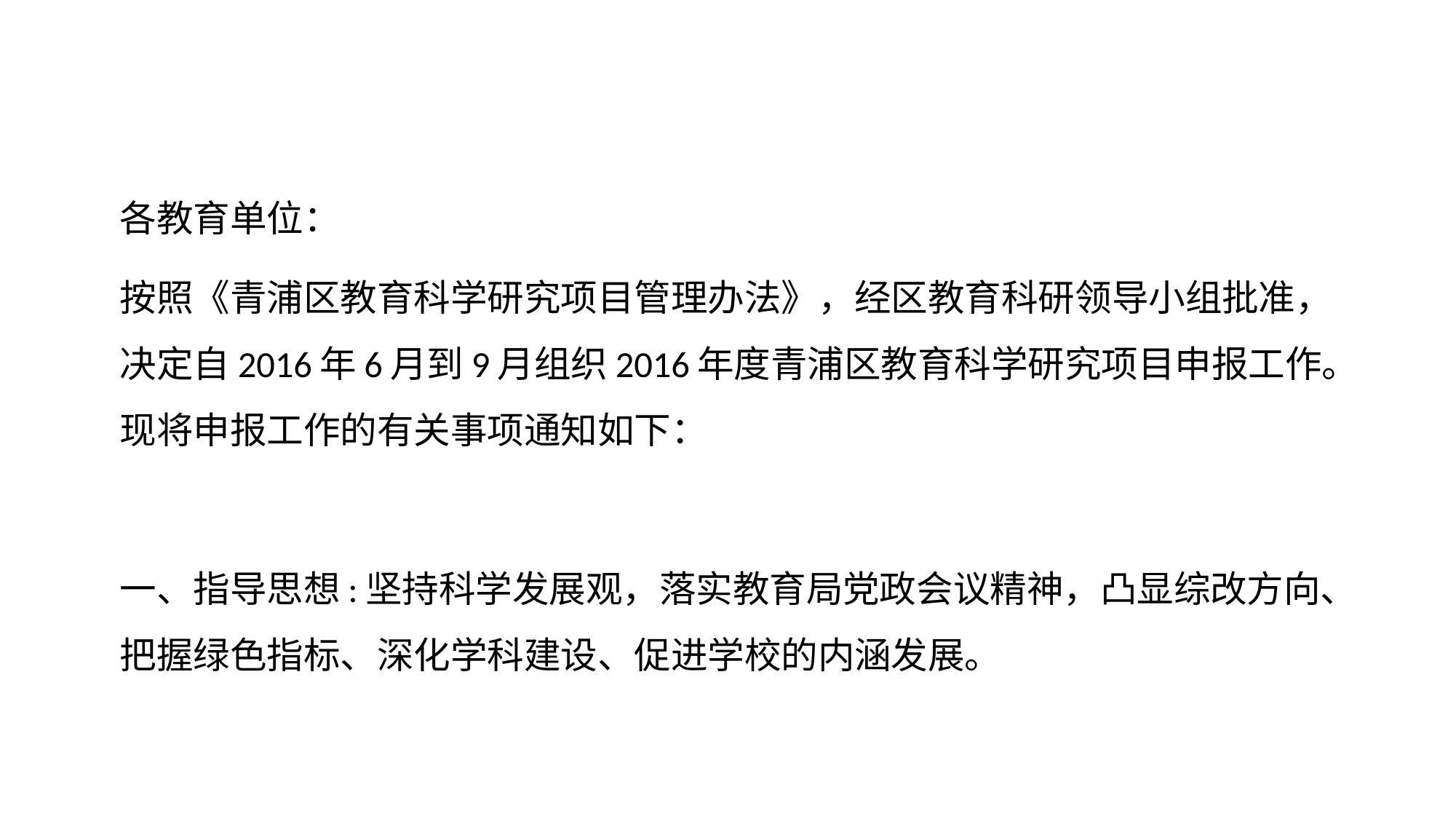

各教育单位：
按照《青浦区教育科学研究项目管理办法》，经区教育科研领导小组批准，决定自2016年6月到9月组织2016年度青浦区教育科学研究项目申报工作。现将申报工作的有关事项通知如下：

一、指导思想:坚持科学发展观，落实教育局党政会议精神，凸显综改方向、把握绿色指标、深化学科建设、促进学校的内涵发展。